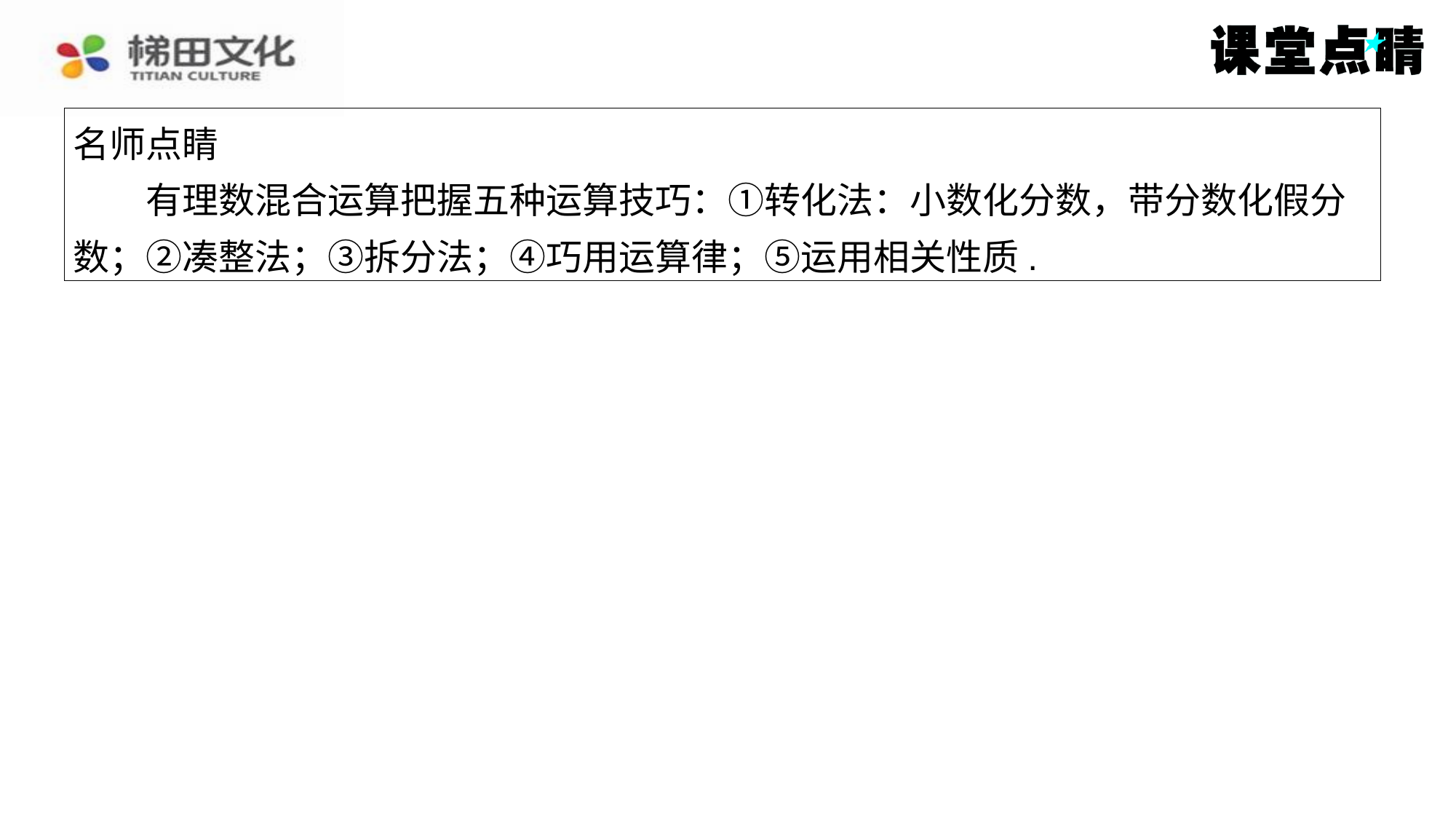

名师点睛
有理数混合运算把握五种运算技巧：①转化法：小数化分数，带分数化假分
数；②凑整法；③拆分法；④巧用运算律；⑤运用相关性质.